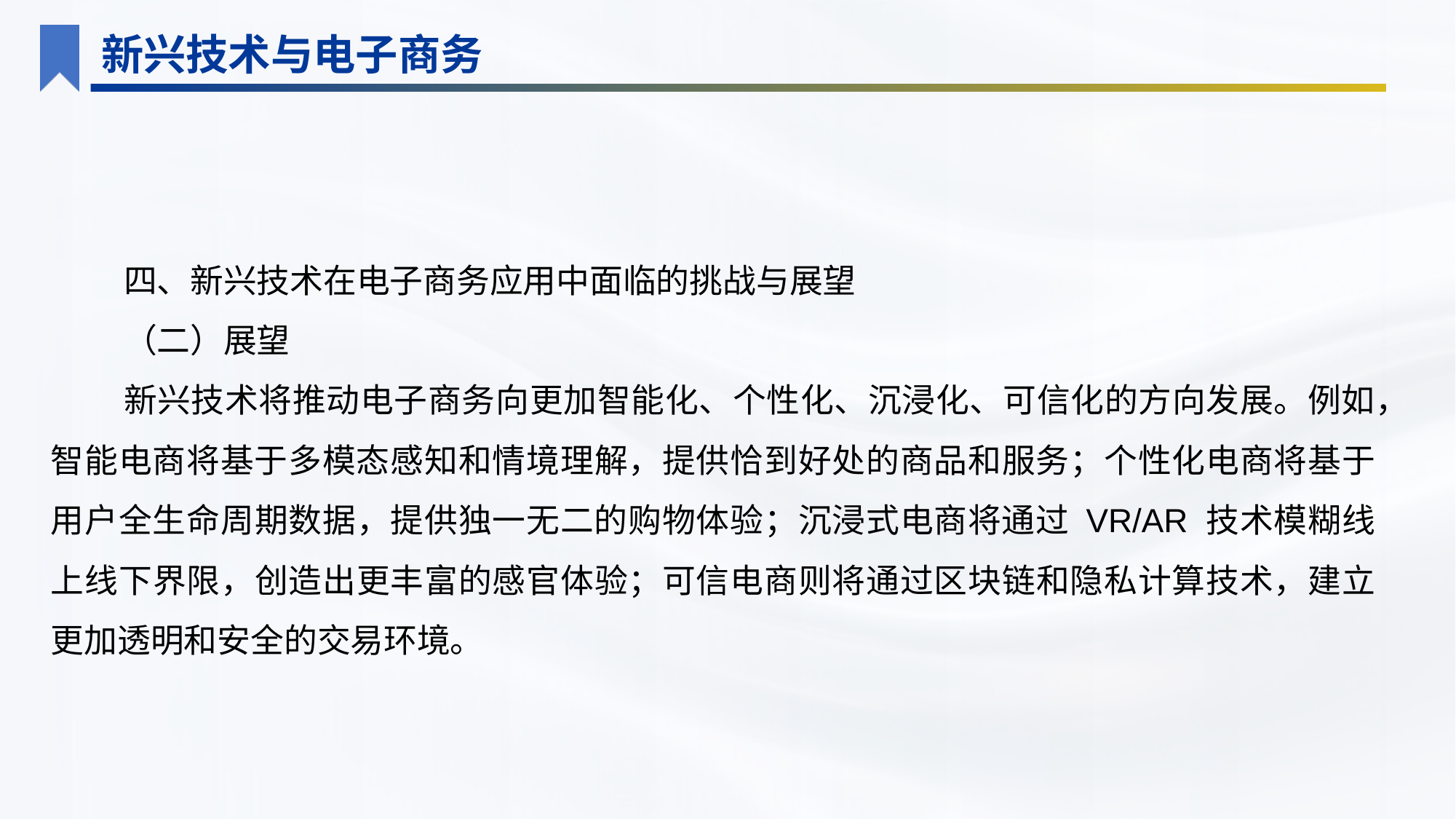

新兴技术与电子商务
四、新兴技术在电子商务应用中面临的挑战与展望
（二）展望
新兴技术将推动电子商务向更加智能化、个性化、沉浸化、可信化的方向发展。例如，智能电商将基于多模态感知和情境理解，提供恰到好处的商品和服务；个性化电商将基于用户全生命周期数据，提供独一无二的购物体验；沉浸式电商将通过 VR/AR 技术模糊线上线下界限，创造出更丰富的感官体验；可信电商则将通过区块链和隐私计算技术，建立更加透明和安全的交易环境。